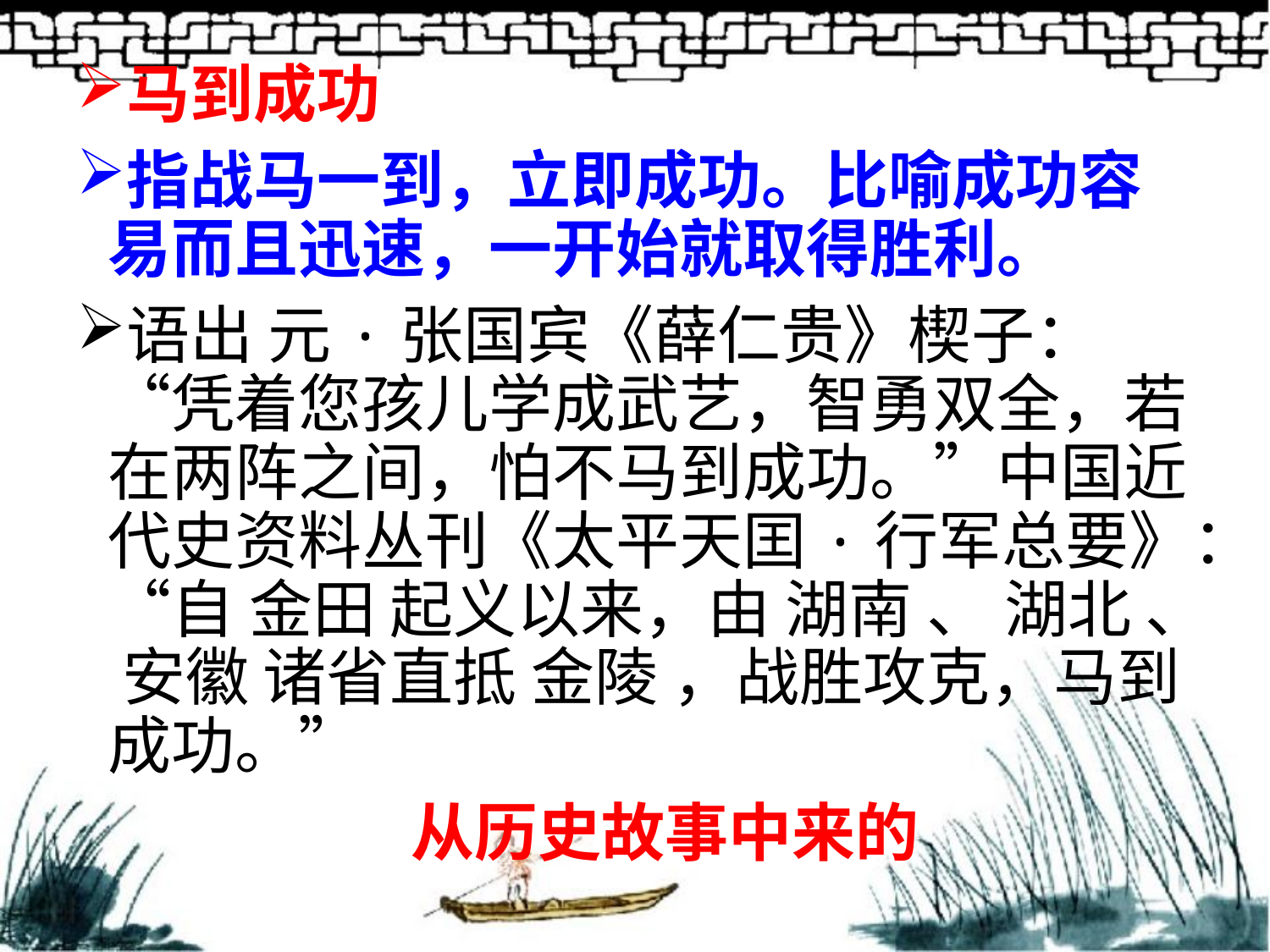

马到成功
指战马一到，立即成功。比喻成功容易而且迅速，一开始就取得胜利。
语出 元·张国宾《薛仁贵》楔子：“凭着您孩儿学成武艺，智勇双全，若在两阵之间，怕不马到成功。”中国近代史资料丛刊《太平天囯·行军总要》：“自 金田 起义以来，由 湖南 、 湖北 、 安徽 诸省直抵 金陵 ，战胜攻克，马到成功。”

从历史故事中来的